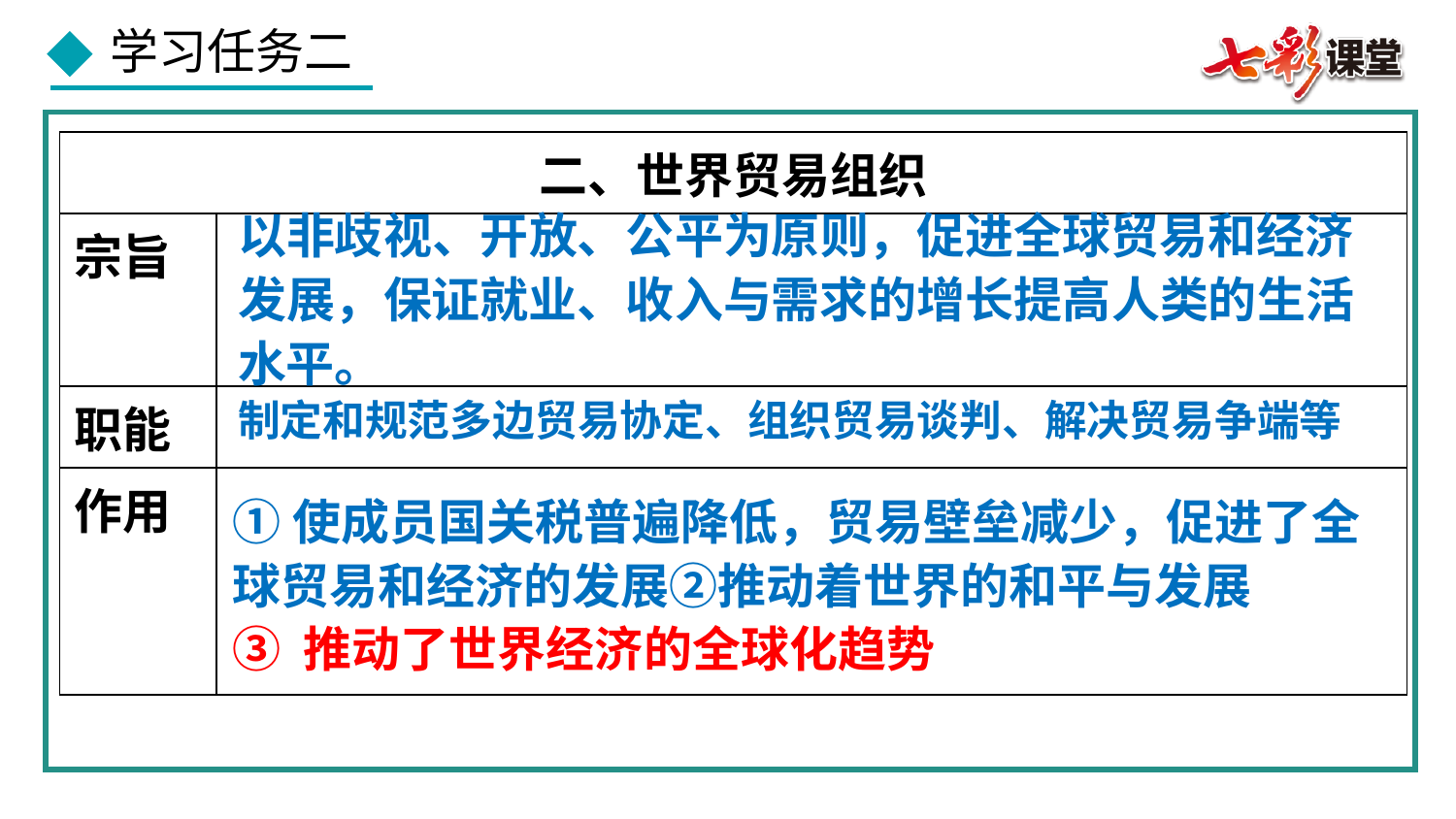

| 二、世界贸易组织 |  |
| --- | --- |
| 宗旨 |  |
| 职能 |  |
| 作用 |  |
以非歧视、开放、公平为原则，促进全球贸易和经济发展，保证就业、收入与需求的增长提高人类的生活水平。
制定和规范多边贸易协定、组织贸易谈判、解决贸易争端等
①使成员国关税普遍降低，贸易壁垒减少，促进了全球贸易和经济的发展②推动着世界的和平与发展
③ 推动了世界经济的全球化趋势